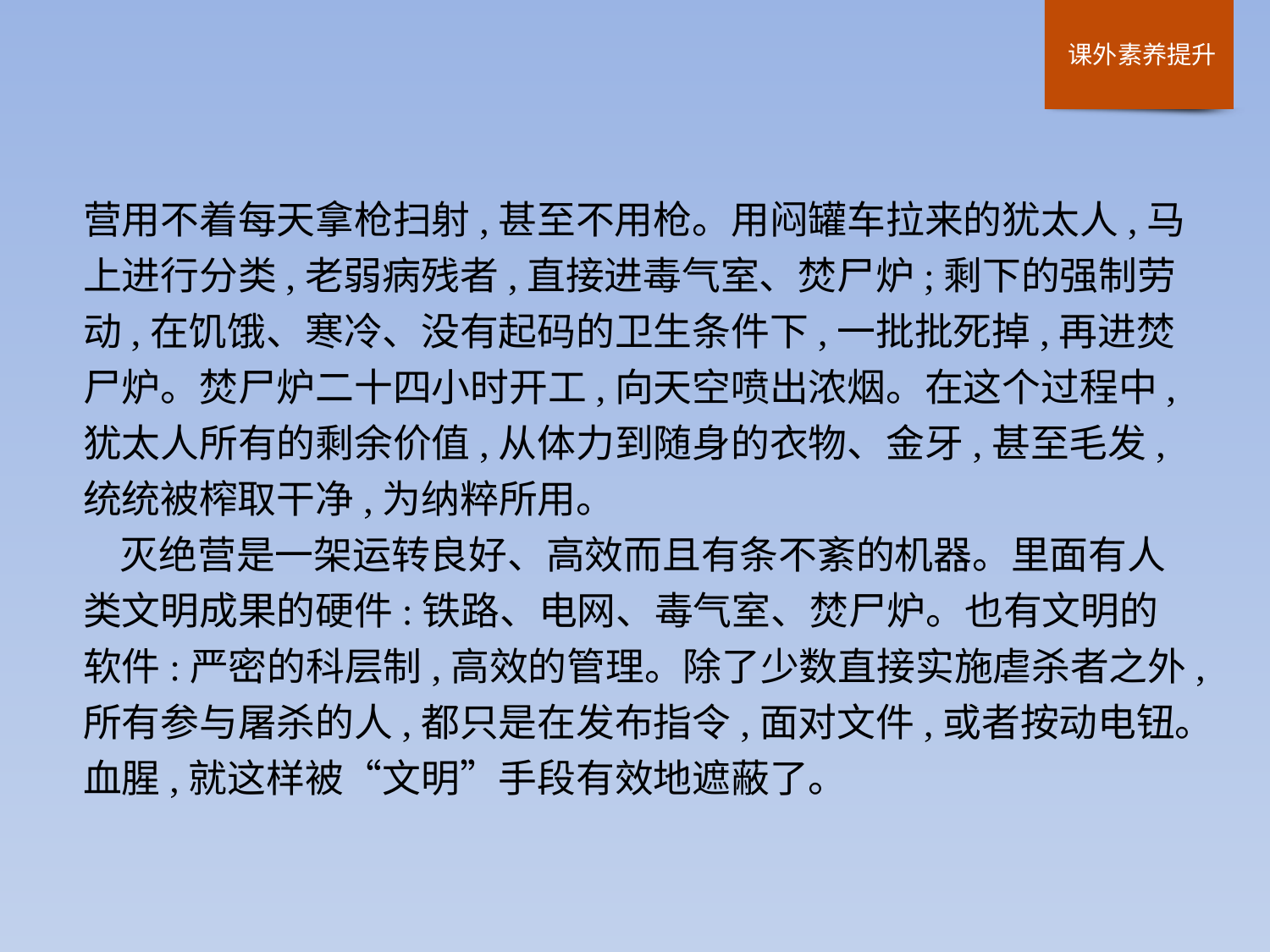

营用不着每天拿枪扫射,甚至不用枪。用闷罐车拉来的犹太人,马上进行分类,老弱病残者,直接进毒气室、焚尸炉;剩下的强制劳动,在饥饿、寒冷、没有起码的卫生条件下,一批批死掉,再进焚尸炉。焚尸炉二十四小时开工,向天空喷出浓烟。在这个过程中,犹太人所有的剩余价值,从体力到随身的衣物、金牙,甚至毛发,统统被榨取干净,为纳粹所用。
灭绝营是一架运转良好、高效而且有条不紊的机器。里面有人类文明成果的硬件:铁路、电网、毒气室、焚尸炉。也有文明的软件:严密的科层制,高效的管理。除了少数直接实施虐杀者之外,所有参与屠杀的人,都只是在发布指令,面对文件,或者按动电钮。血腥,就这样被“文明”手段有效地遮蔽了。